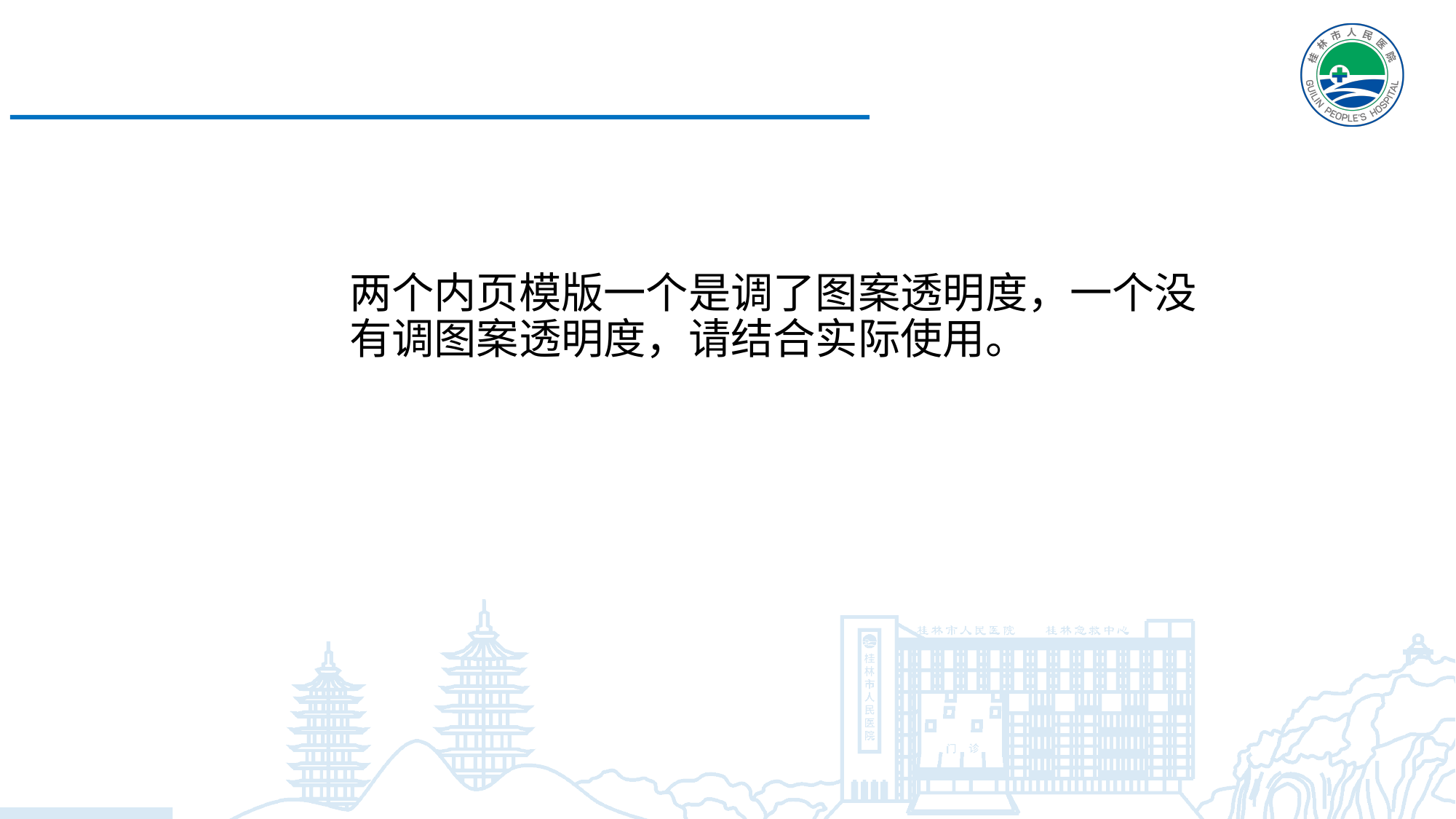

#

两个内页模版一个是调了图案透明度，一个没有调图案透明度，请结合实际使用。